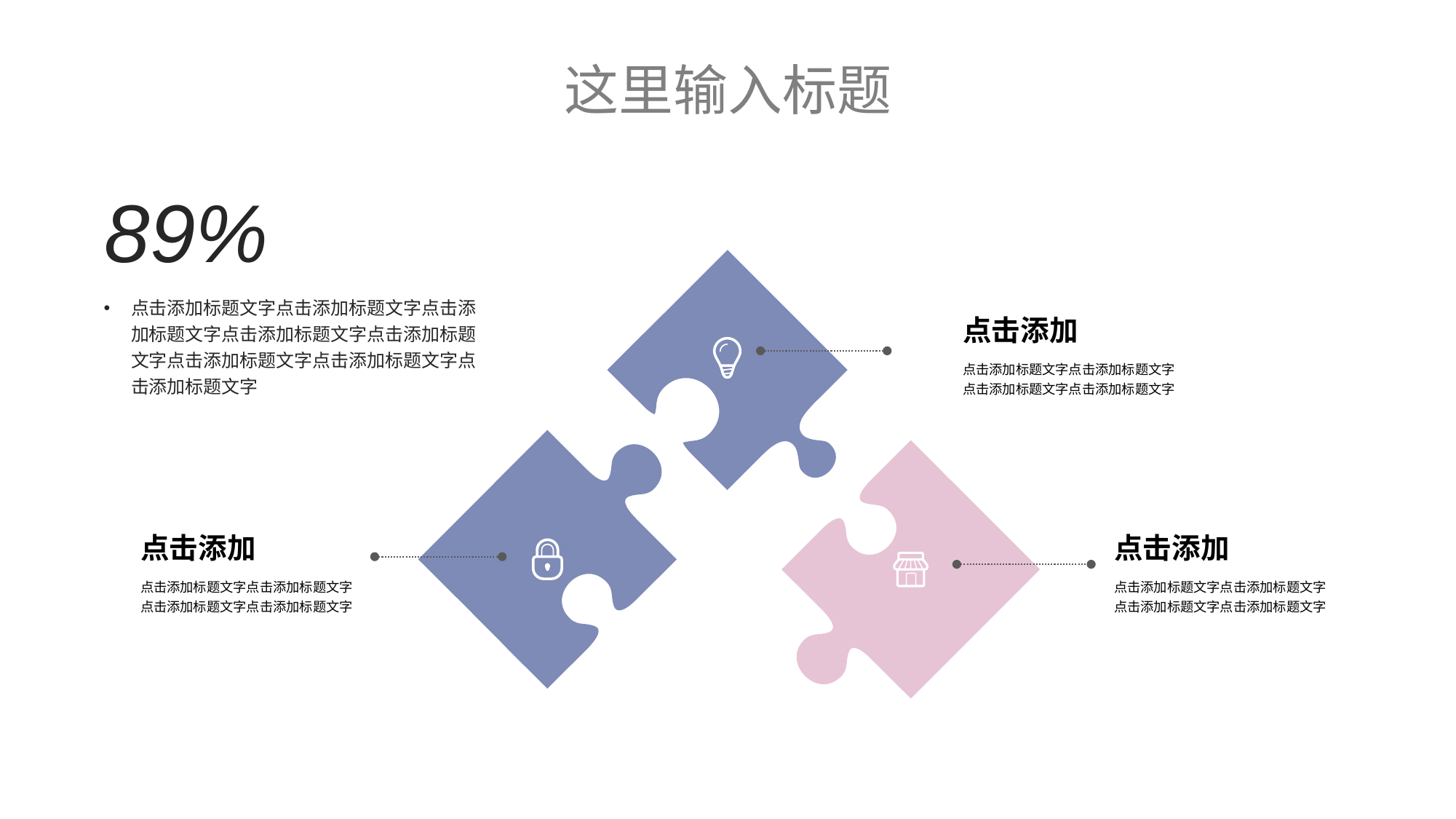

这里输入标题
89%
点击添加标题文字点击添加标题文字点击添加标题文字点击添加标题文字点击添加标题文字点击添加标题文字点击添加标题文字点击添加标题文字

点击添加
点击添加标题文字点击添加标题文字点击添加标题文字点击添加标题文字

点击添加
点击添加标题文字点击添加标题文字点击添加标题文字点击添加标题文字
点击添加
点击添加标题文字点击添加标题文字点击添加标题文字点击添加标题文字